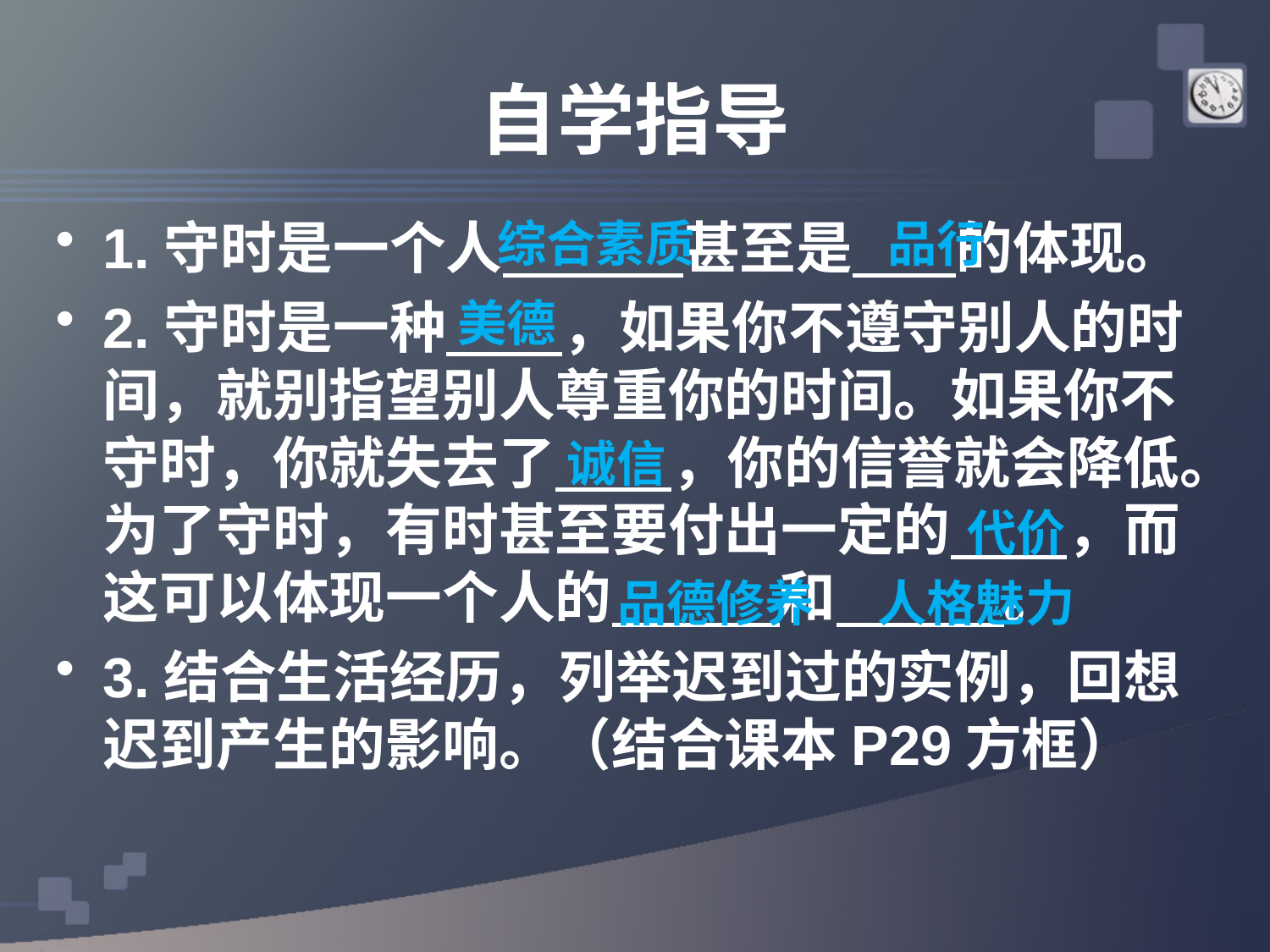

# 自学指导
综合素质
品行
1.守时是一个人              甚至是        的体现。
2.守时是一种         ，如果你不遵守别人的时间，就别指望别人尊重你的时间。如果你不守时，你就失去了         ，你的信誉就会降低。为了守时，有时甚至要付出一定的         ，而这可以体现一个人的             和             。
3.结合生活经历，列举迟到过的实例，回想迟到产生的影响。（结合课本P29方框）
美德
诚信
代价
品德修养
人格魅力